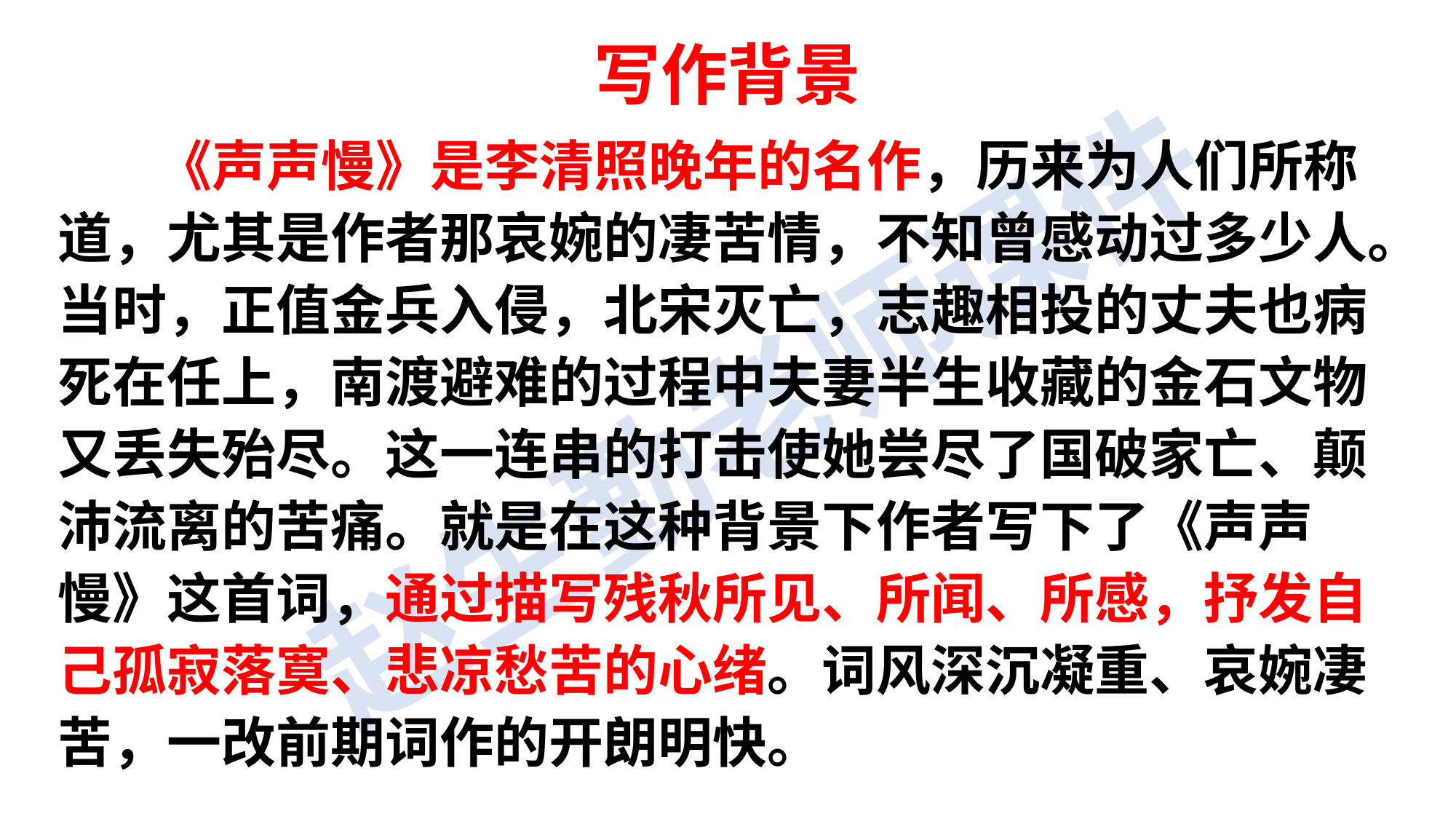

写作背景
       《声声慢》是李清照晚年的名作，历来为人们所称道，尤其是作者那哀婉的凄苦情，不知曾感动过多少人。当时，正值金兵入侵，北宋灭亡，志趣相投的丈夫也病死在任上，南渡避难的过程中夫妻半生收藏的金石文物又丢失殆尽。这一连串的打击使她尝尽了国破家亡、颠沛流离的苦痛。就是在这种背景下作者写下了《声声慢》这首词，通过描写残秋所见、所闻、所感，抒发自己孤寂落寞、悲凉愁苦的心绪。词风深沉凝重、哀婉凄苦，一改前期词作的开朗明快。